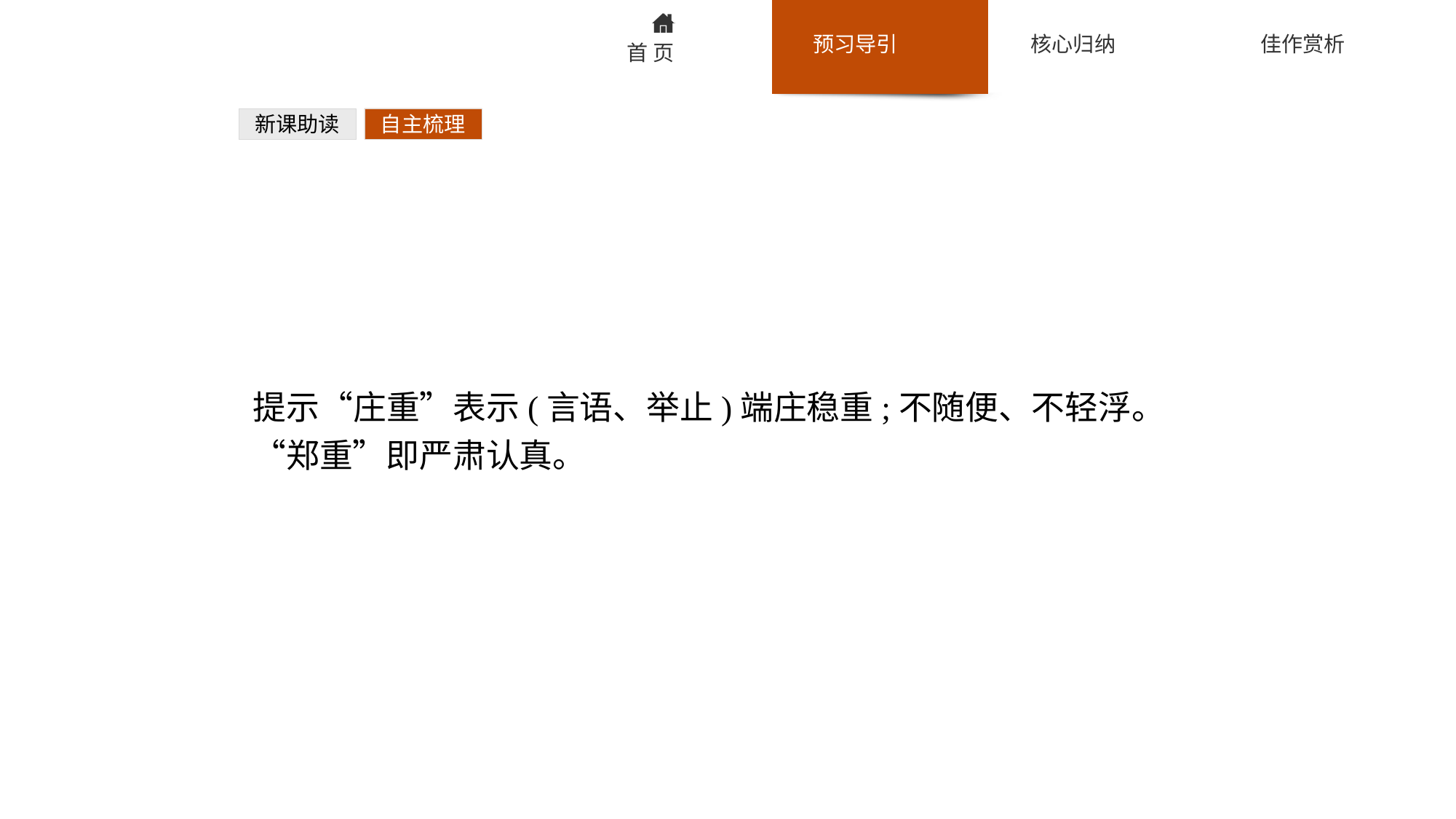

新课助读
自主梳理
提示“庄重”表示(言语、举止)端庄稳重;不随便、不轻浮。“郑重”即严肃认真。